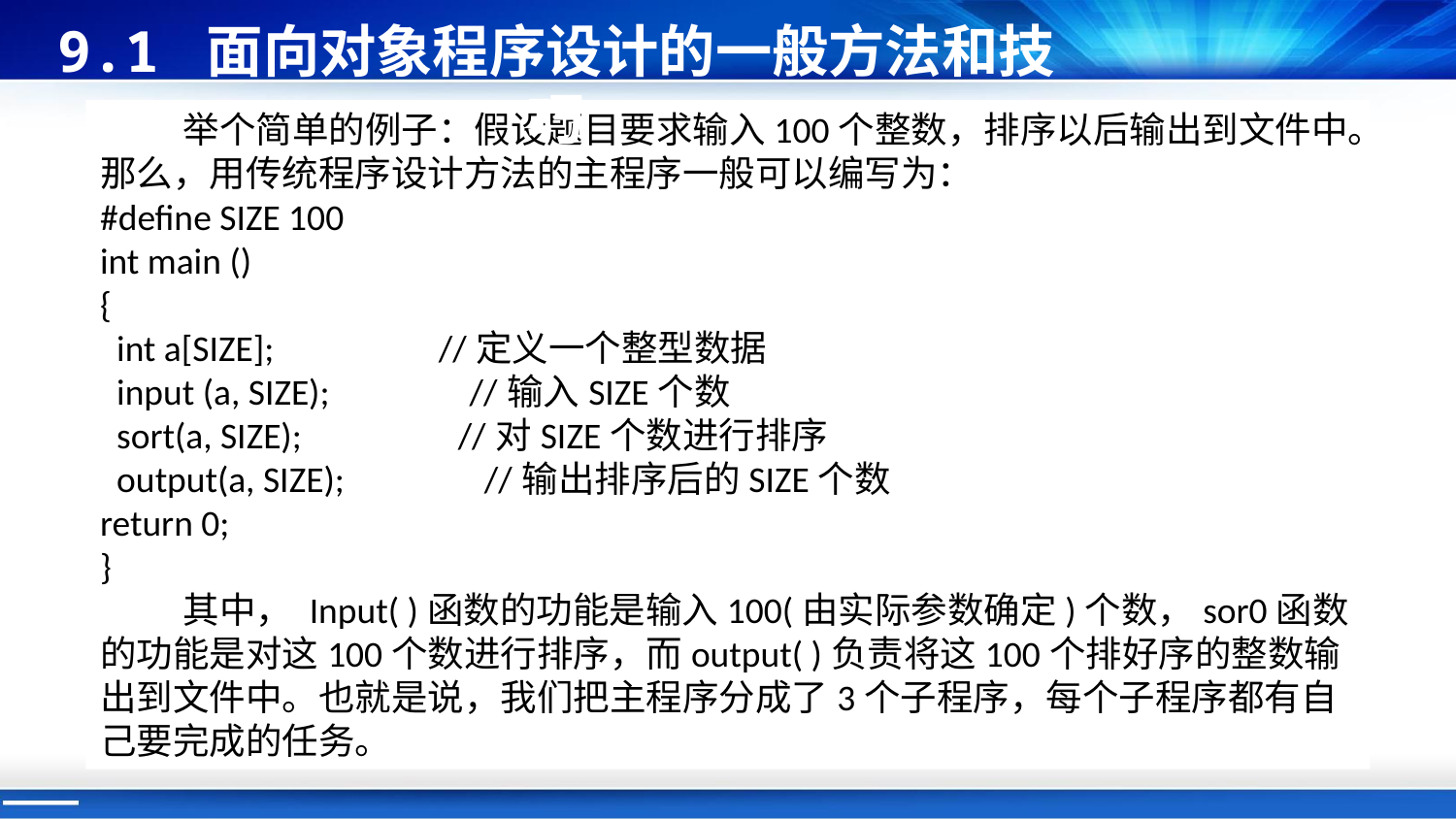

9.1 面向对象程序设计的一般方法和技巧
         举个简单的例子：假设题目要求输入100个整数，排序以后输出到文件中。那么，用传统程序设计方法的主程序一般可以编写为：
#define SIZE 100
int main ()
{
  int a[SIZE];                    //定义一个整型数据
  input (a, SIZE);                 //输入SIZE个数
  sort(a, SIZE);                   //对SIZE个数进行排序
  output(a, SIZE);                 //输出排序后的SIZE个数
return 0;
}
         其中， Input( )函数的功能是输入100(由实际参数确定)个数，sor0函数的功能是对这100个数进行排序，而output( )负责将这100个排好序的整数输出到文件中。也就是说，我们把主程序分成了3个子程序，每个子程序都有自己要完成的任务。